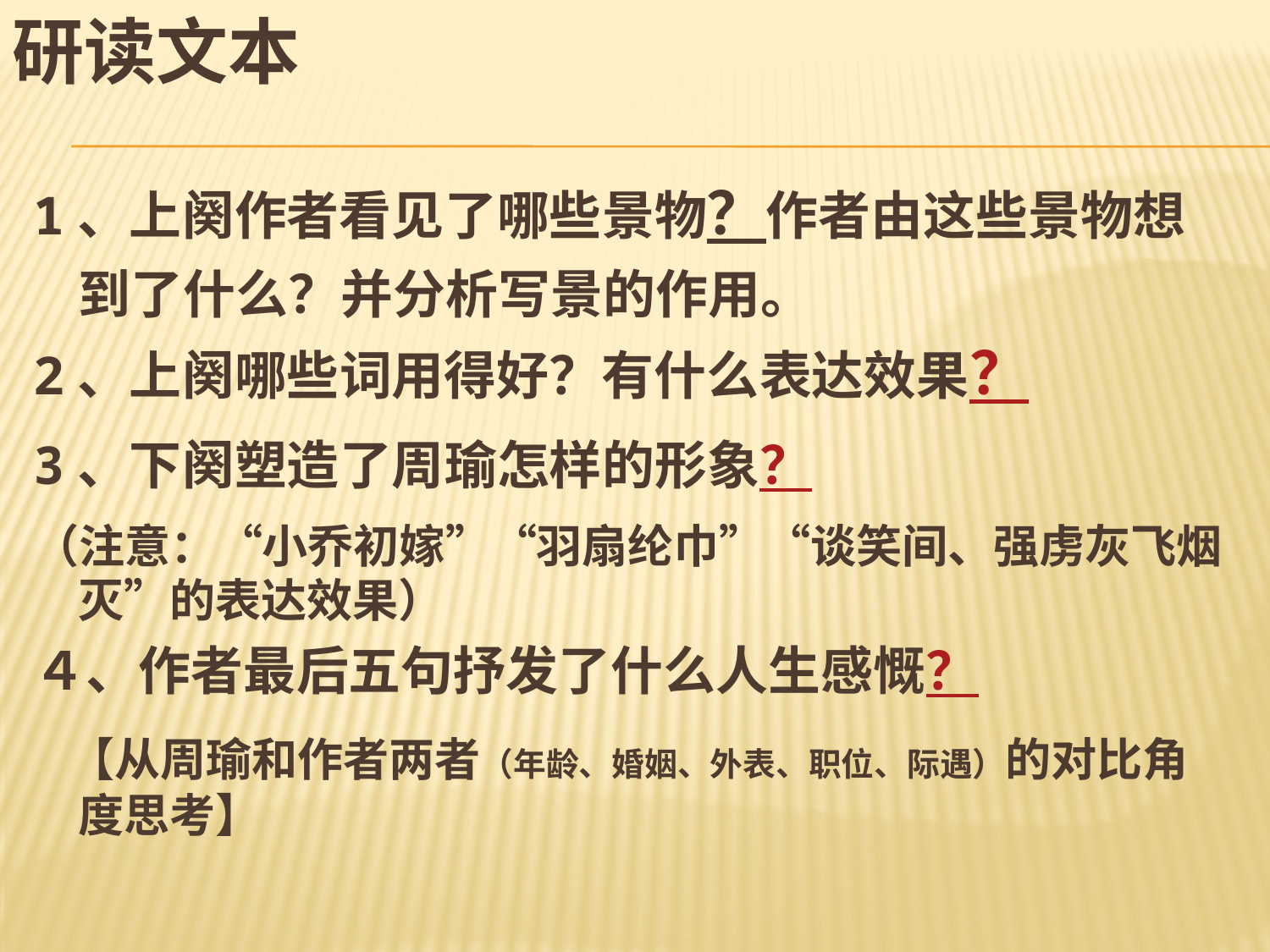

# 研读文本
1、上阕作者看见了哪些景物？作者由这些景物想到了什么？并分析写景的作用。
2、上阕哪些词用得好？有什么表达效果？
3、下阕塑造了周瑜怎样的形象？
（注意：“小乔初嫁”“羽扇纶巾”“谈笑间、强虏灰飞烟灭”的表达效果）
４、作者最后五句抒发了什么人生感慨？
  【从周瑜和作者两者（年龄、婚姻、外表、职位、际遇）的对比角度思考】